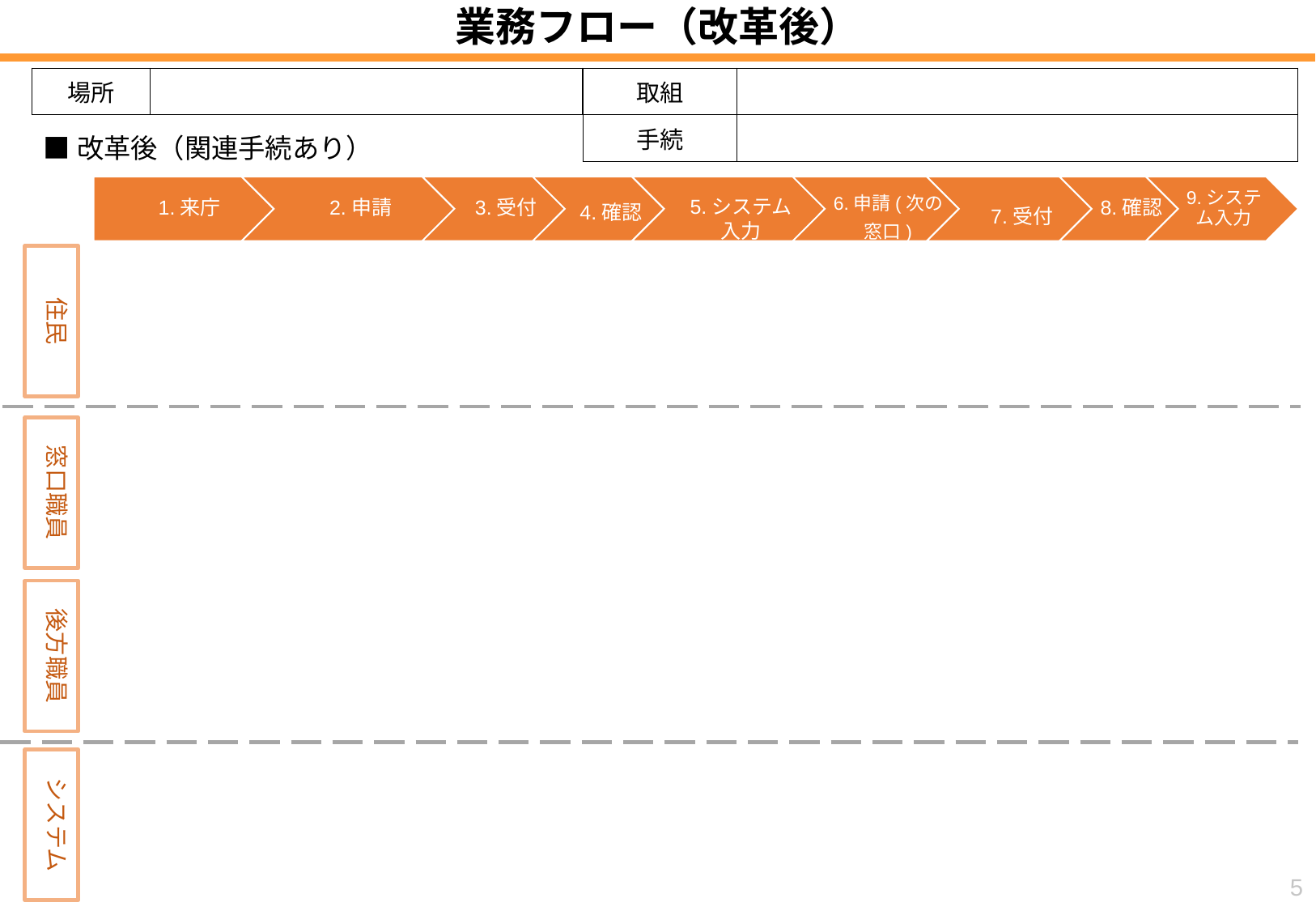

# 業務フロー（改革後）
| 場所 |  |
| --- | --- |
| 取組 |  |
| --- | --- |
| 手続 |  |
■改革後（関連手続あり）
1.来庁
2.申請
3.受付
4.確認
5.システム
入力
6.申請(次の窓口)
7.受付
8.確認
9.システム入力
住民
窓口職員
後方職員
システム
5